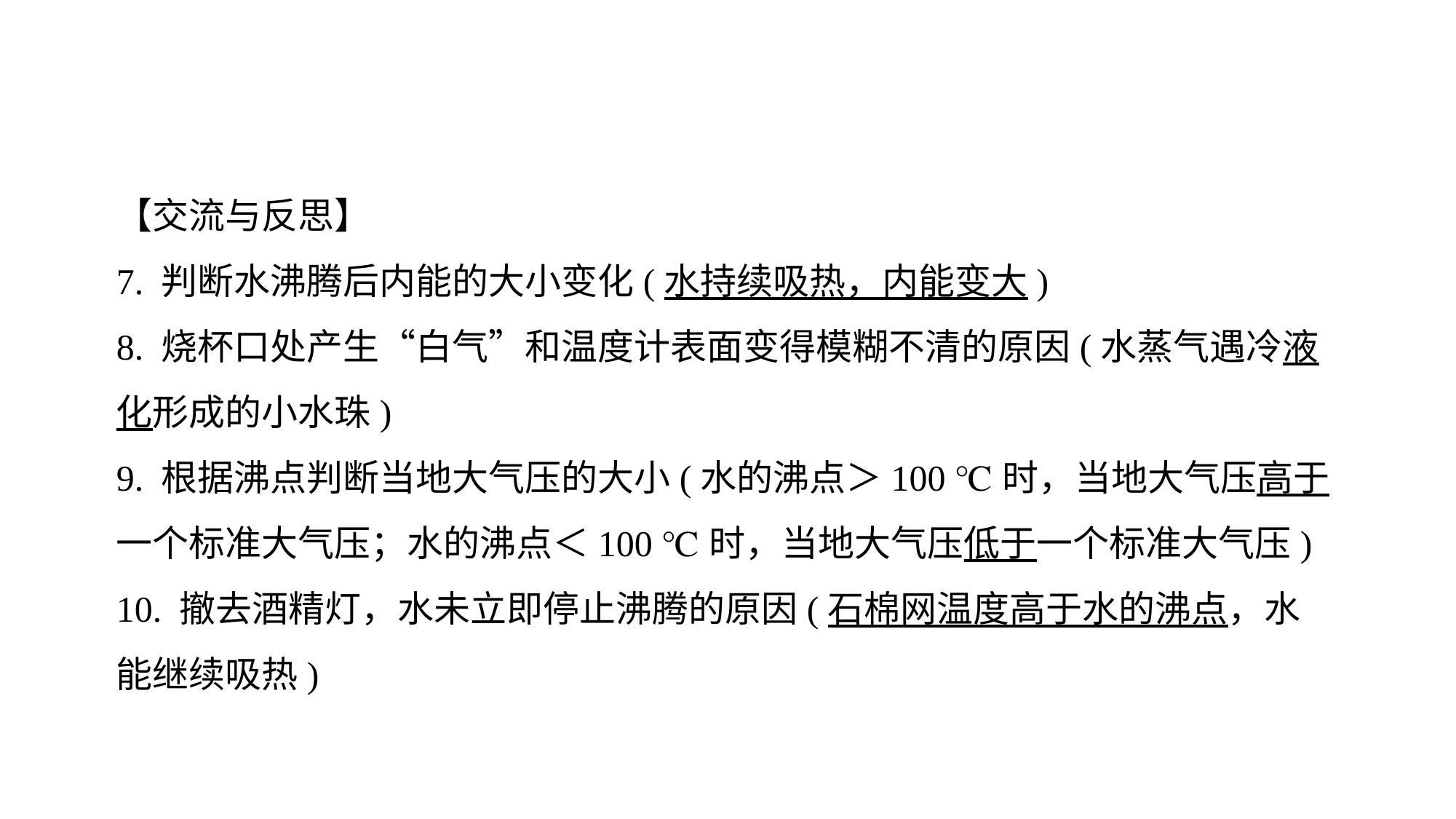

【交流与反思】
7. 判断水沸腾后内能的大小变化(水持续吸热，内能变大)
8. 烧杯口处产生“白气”和温度计表面变得模糊不清的原因(水蒸气遇冷液化形成的小水珠)
9. 根据沸点判断当地大气压的大小(水的沸点＞100 ℃时，当地大气压高于一个标准大气压；水的沸点＜100 ℃时，当地大气压低于一个标准大气压)
10. 撤去酒精灯，水未立即停止沸腾的原因(石棉网温度高于水的沸点，水能继续吸热)